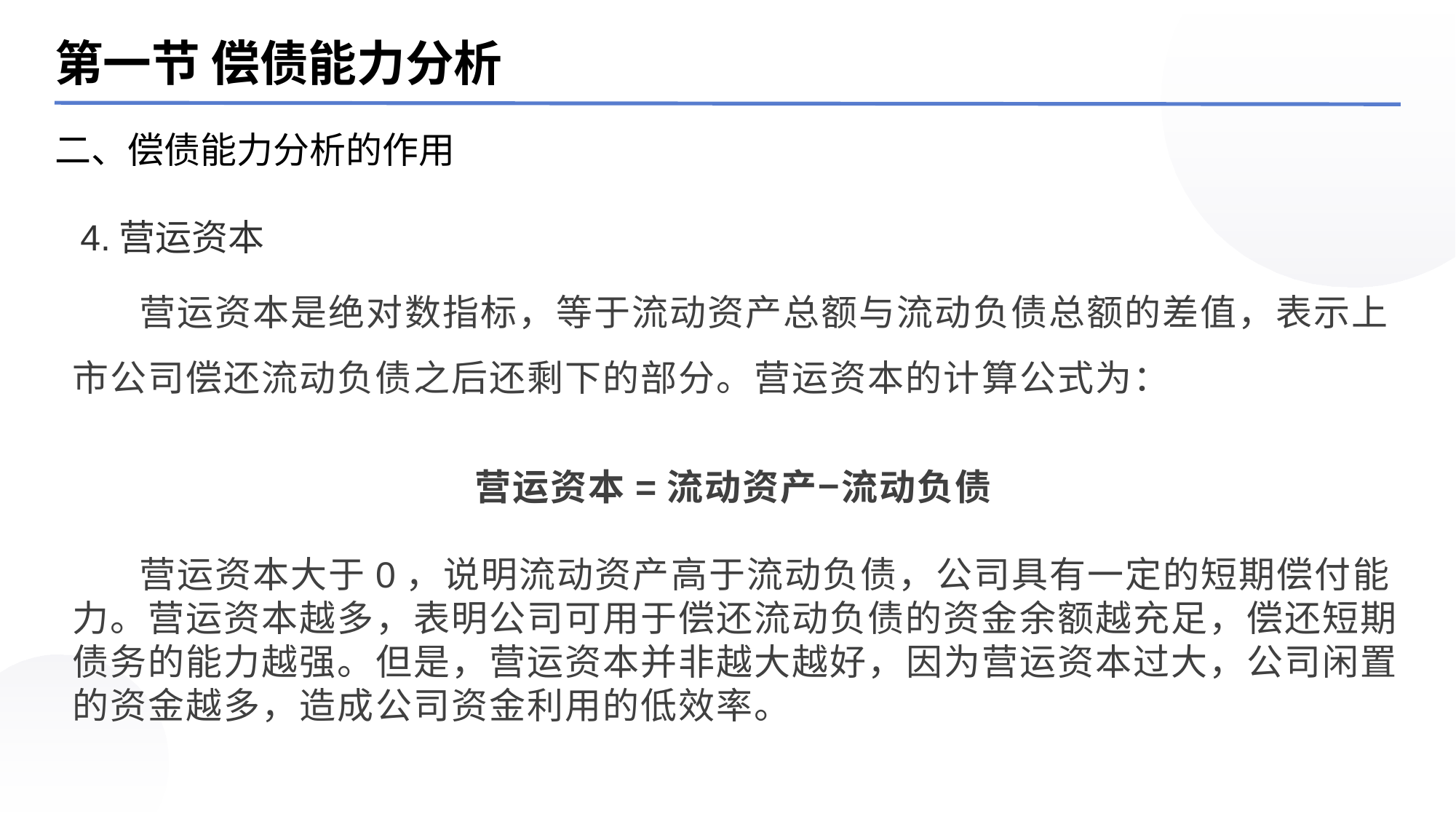

第一节 偿债能力分析
二、偿债能力分析的作用
4.营运资本
      营运资本是绝对数指标，等于流动资产总额与流动负债总额的差值，表示上市公司偿还流动负债之后还剩下的部分。营运资本的计算公式为：

营运资本=流动资产−流动负债

      营运资本大于0，说明流动资产高于流动负债，公司具有一定的短期偿付能力。营运资本越多，表明公司可用于偿还流动负债的资金余额越充足，偿还短期债务的能力越强。但是，营运资本并非越大越好，因为营运资本过大，公司闲置的资金越多，造成公司资金利用的低效率。

21